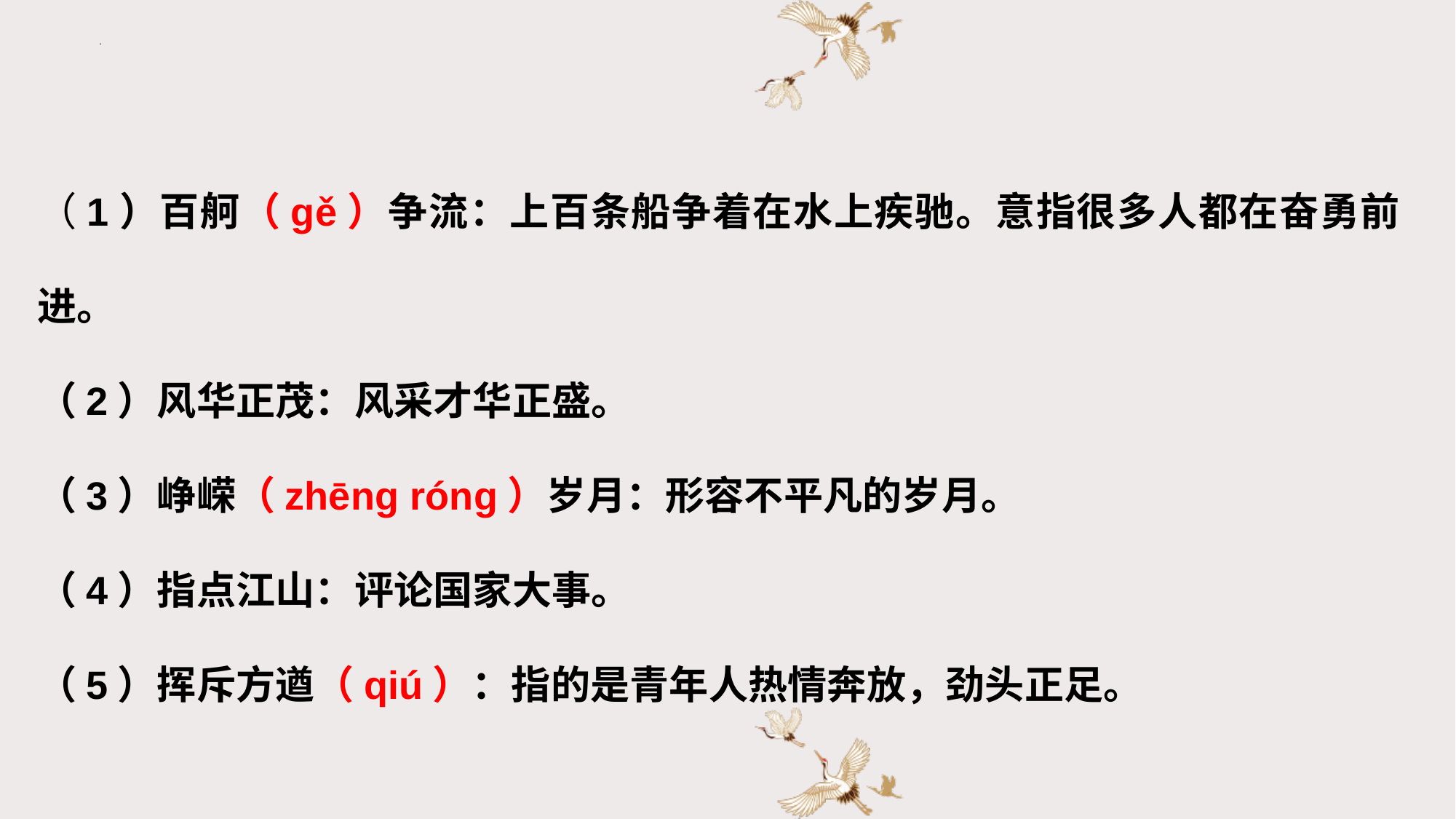

（1）百舸（ɡě）争流：上百条船争着在水上疾驰。意指很多人都在奋勇前进。
（2）风华正茂：风采才华正盛。
（3）峥嵘（zhēnɡ rónɡ）岁月：形容不平凡的岁月。
（4）指点江山：评论国家大事。
（5）挥斥方遒（qiú）：指的是青年人热情奔放，劲头正足。